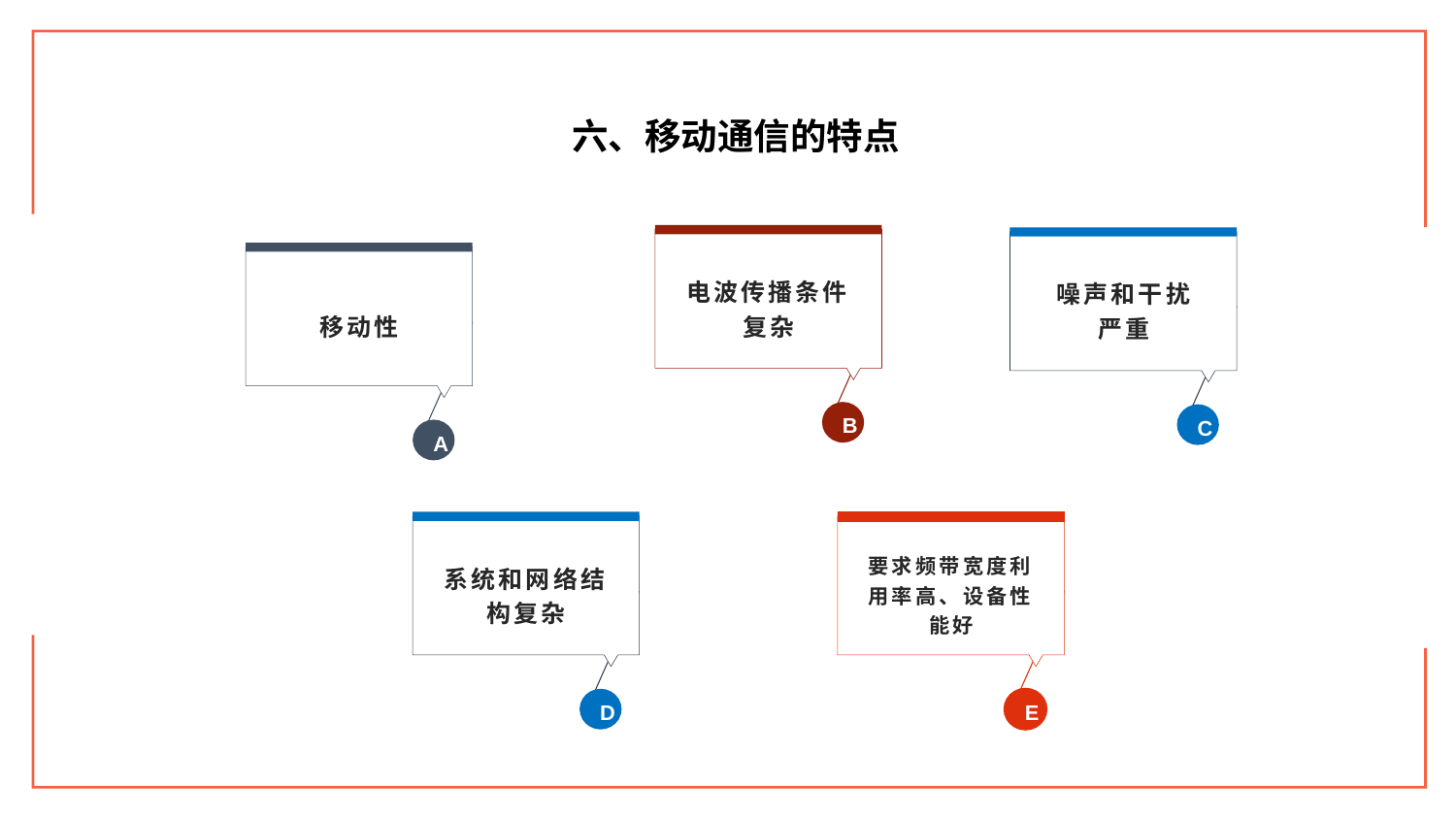

六、移动通信的特点

电波传播条件复杂
B

噪声和干扰
严重
C

移动性
A

系统和网络结构复杂
D

要求频带宽度利用率高、设备性能好
E